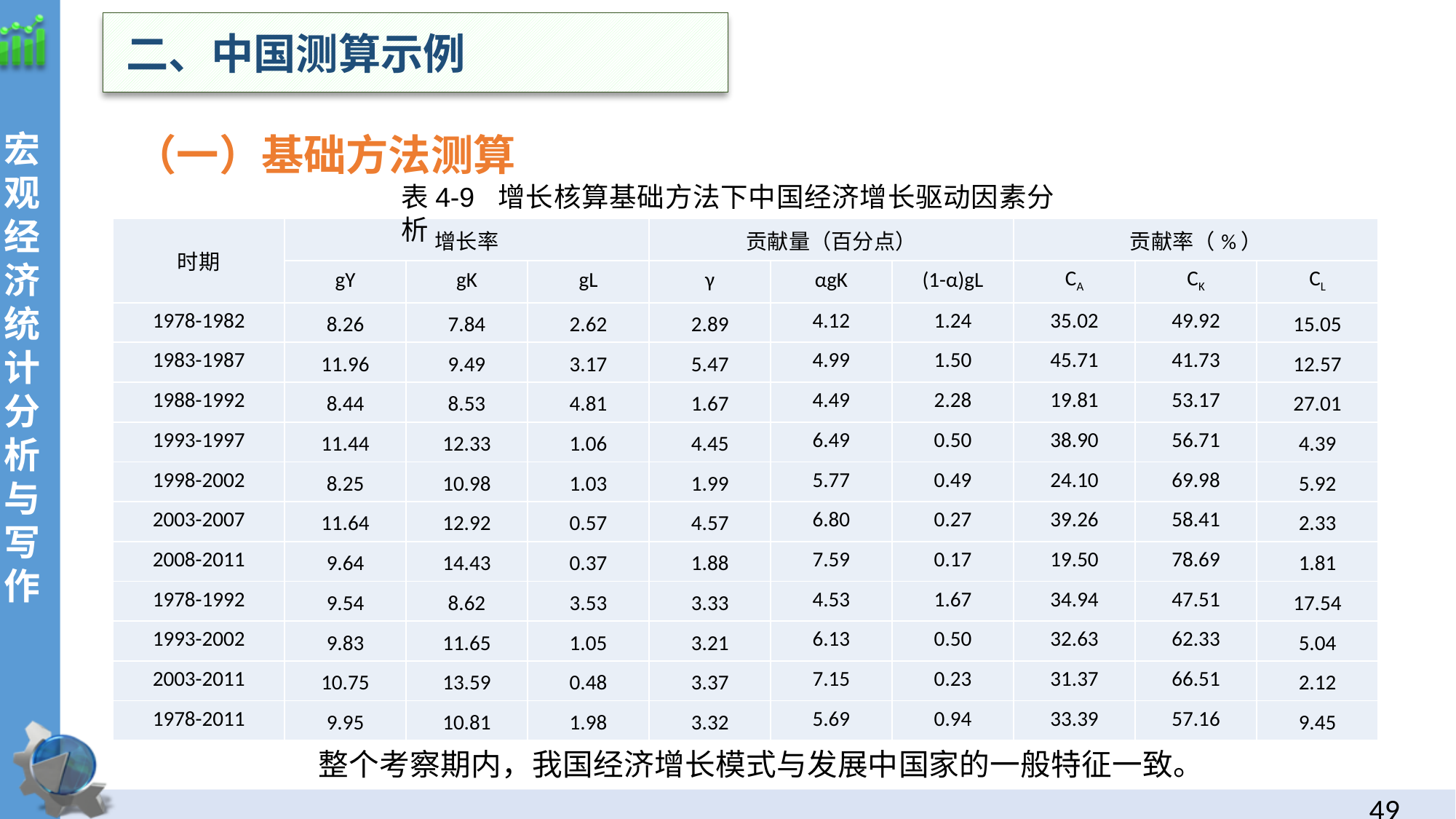

二、中国测算示例
（一）基础方法测算

表4-9  增长核算基础方法下中国经济增长驱动因素分析
| 时期 | 增长率 |  |  | 贡献量（百分点） |  |  | 贡献率（%） |  |  |
| --- | --- | --- | --- | --- | --- | --- | --- | --- | --- |
|  | gY | gK | gL | γ | αgK | (1-α)gL | CA | CK | CL |
| 1978-1982 | 8.26 | 7.84 | 2.62 | 2.89 | 4.12 | 1.24 | 35.02 | 49.92 | 15.05 |
| 1983-1987 | 11.96 | 9.49 | 3.17 | 5.47 | 4.99 | 1.50 | 45.71 | 41.73 | 12.57 |
| 1988-1992 | 8.44 | 8.53 | 4.81 | 1.67 | 4.49 | 2.28 | 19.81 | 53.17 | 27.01 |
| 1993-1997 | 11.44 | 12.33 | 1.06 | 4.45 | 6.49 | 0.50 | 38.90 | 56.71 | 4.39 |
| 1998-2002 | 8.25 | 10.98 | 1.03 | 1.99 | 5.77 | 0.49 | 24.10 | 69.98 | 5.92 |
| 2003-2007 | 11.64 | 12.92 | 0.57 | 4.57 | 6.80 | 0.27 | 39.26 | 58.41 | 2.33 |
| 2008-2011 | 9.64 | 14.43 | 0.37 | 1.88 | 7.59 | 0.17 | 19.50 | 78.69 | 1.81 |
| 1978-1992 | 9.54 | 8.62 | 3.53 | 3.33 | 4.53 | 1.67 | 34.94 | 47.51 | 17.54 |
| 1993-2002 | 9.83 | 11.65 | 1.05 | 3.21 | 6.13 | 0.50 | 32.63 | 62.33 | 5.04 |
| 2003-2011 | 10.75 | 13.59 | 0.48 | 3.37 | 7.15 | 0.23 | 31.37 | 66.51 | 2.12 |
| 1978-2011 | 9.95 | 10.81 | 1.98 | 3.32 | 5.69 | 0.94 | 33.39 | 57.16 | 9.45 |

整个考察期内，我国经济增长模式与发展中国家的一般特征一致。
49